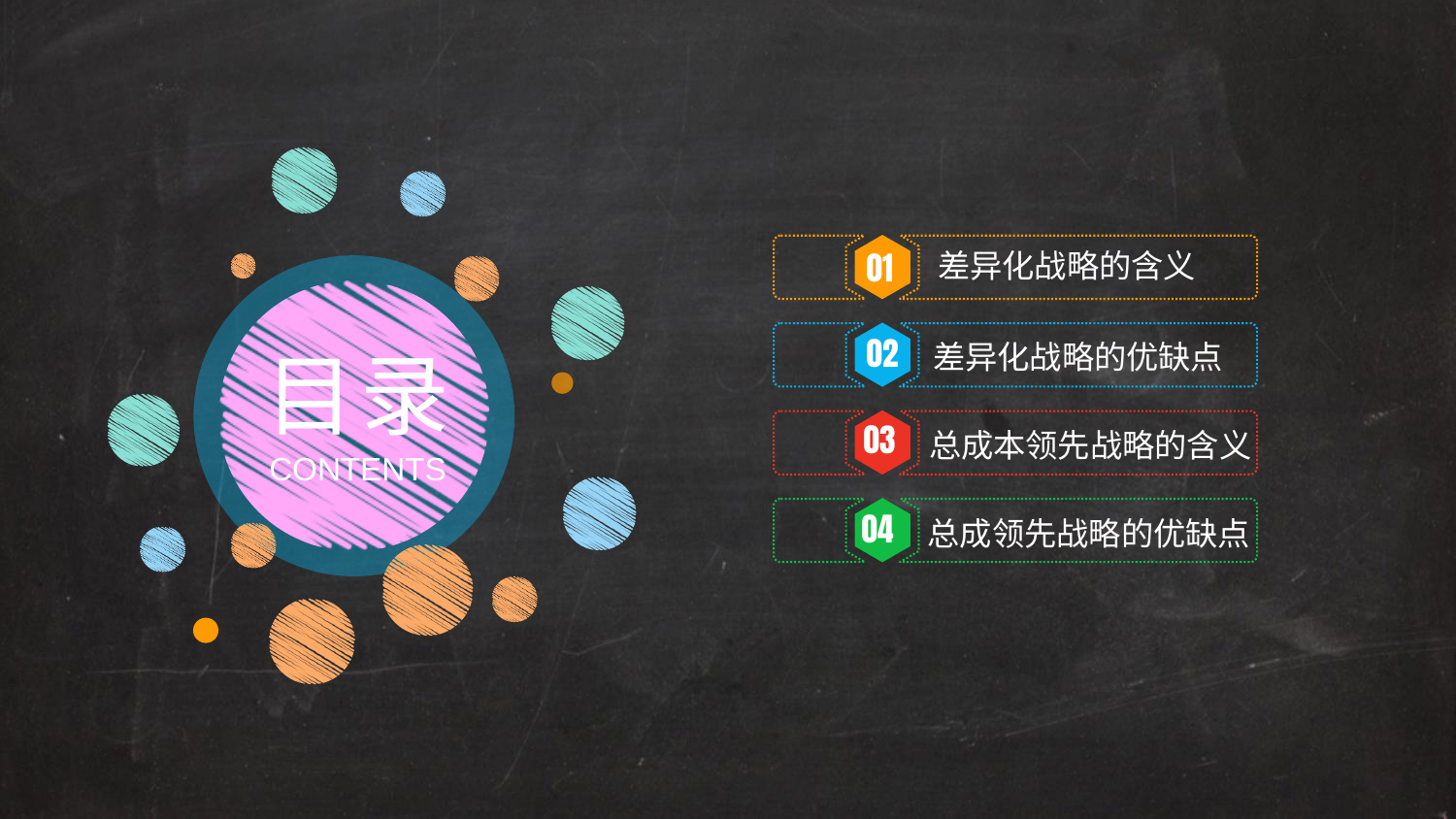

差异化战略的含义
01

差异化战略的优缺点
02
目录

03
总成本领先战略的含义
CONTENTS

04
总成领先战略的优缺点